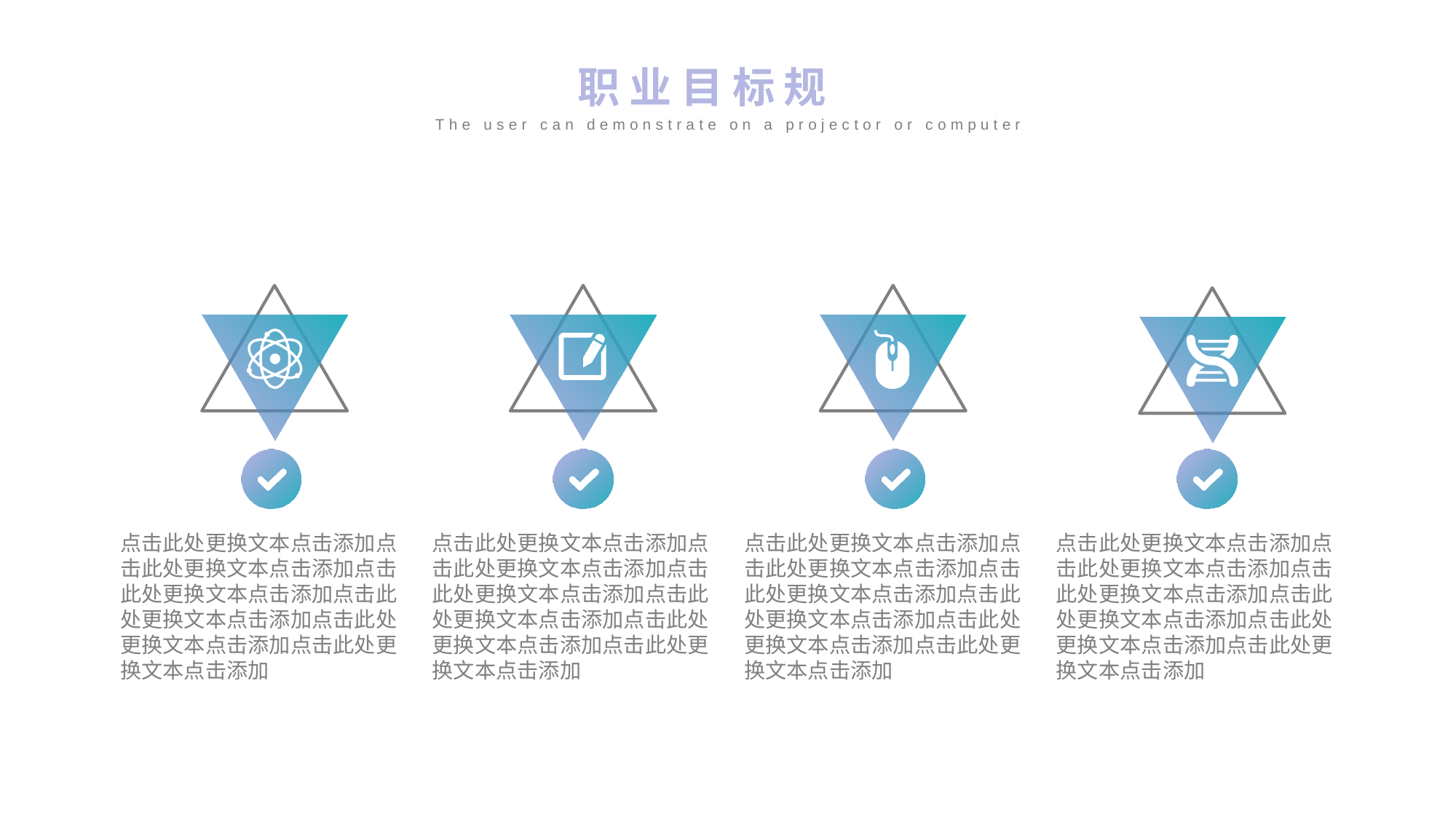

职业目标规划
The user can demonstrate on a projector or computer

点击此处更换文本点击添加点击此处更换文本点击添加点击此处更换文本点击添加点击此处更换文本点击添加点击此处更换文本点击添加点击此处更换文本点击添加

点击此处更换文本点击添加点击此处更换文本点击添加点击此处更换文本点击添加点击此处更换文本点击添加点击此处更换文本点击添加点击此处更换文本点击添加

点击此处更换文本点击添加点击此处更换文本点击添加点击此处更换文本点击添加点击此处更换文本点击添加点击此处更换文本点击添加点击此处更换文本点击添加

点击此处更换文本点击添加点击此处更换文本点击添加点击此处更换文本点击添加点击此处更换文本点击添加点击此处更换文本点击添加点击此处更换文本点击添加